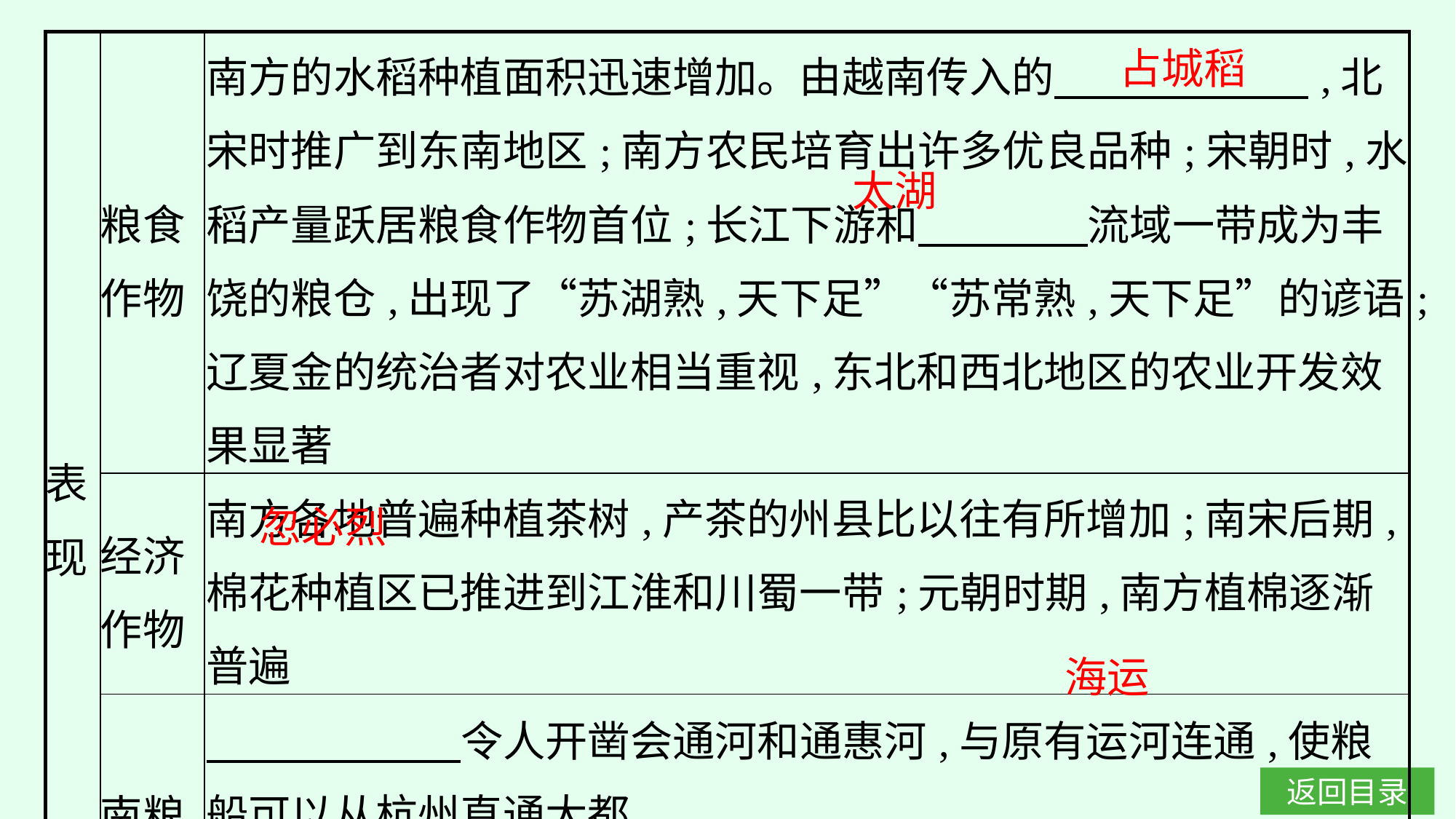

| 表现 | 粮食 作物 | 南方的水稻种植面积迅速增加。由越南传入的　　　　　　,北宋时推广到东南地区;南方农民培育出许多优良品种;宋朝时,水稻产量跃居粮食作物首位;长江下游和　　　　流域一带成为丰饶的粮仓,出现了“苏湖熟,天下足”“苏常熟,天下足”的谚语;辽夏金的统治者对农业相当重视,东北和西北地区的农业开发效果显著 |
| --- | --- | --- |
|  | 经济 作物 | 南方各地普遍种植茶树,产茶的州县比以往有所增加;南宋后期,棉花种植区已推进到江淮和川蜀一带;元朝时期,南方植棉逐渐普遍 |
|  | 南粮 北运 | 令人开凿会通河和通惠河,与原有运河连通,使粮船可以从杭州直通大都 |
|  |  | 开辟了规模空前的海运航线,粮食运输一度以　　　　为主 |
占城稻
太湖
忽必烈
海运